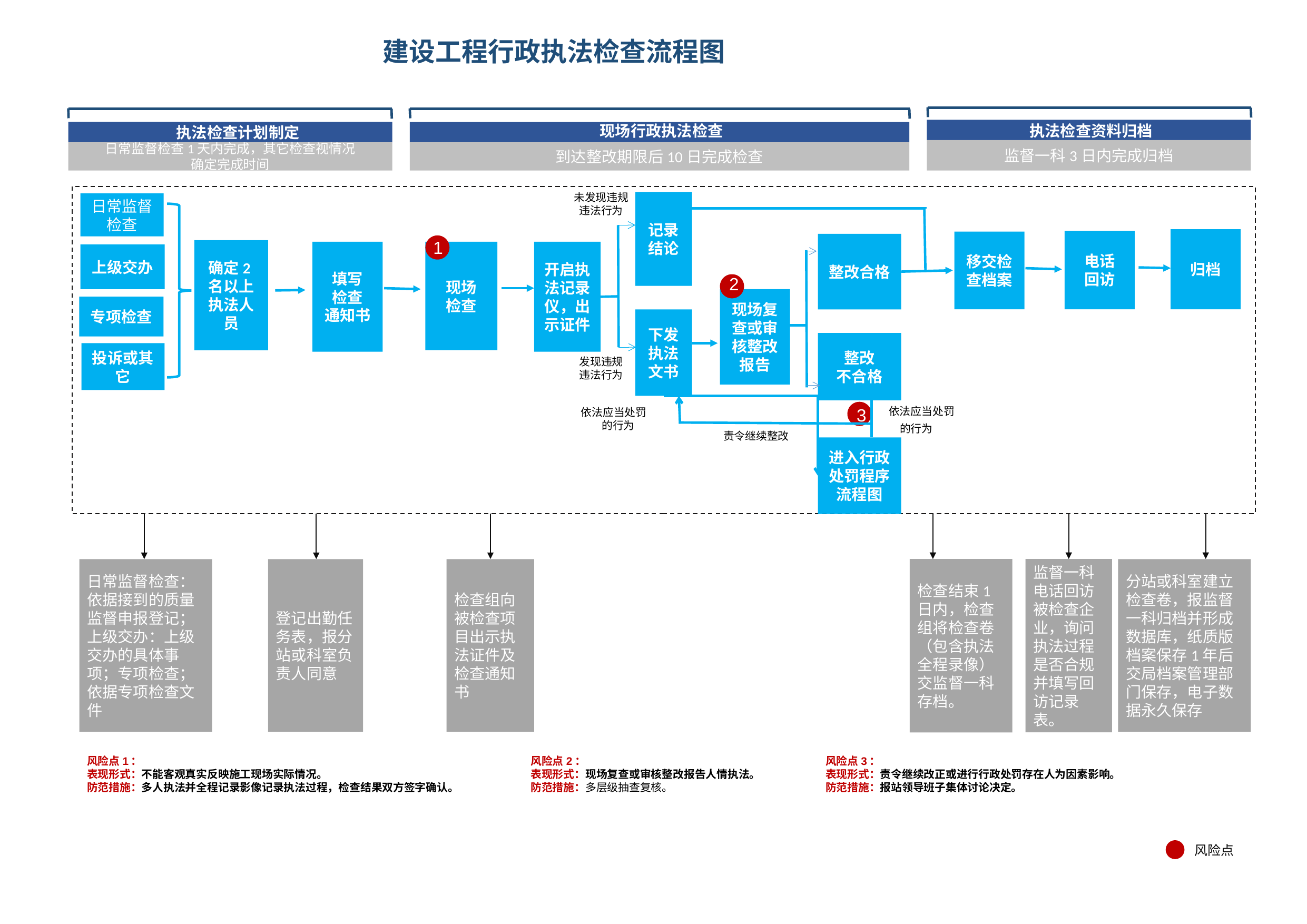

# 建设工程行政执法检查流程图
现场行政执法检查
执法检查资料归档
执法检查计划制定

监督一科3日内完成归档

日常监督检查1天内完成，其它检查视情况
确定完成时间

到达整改期限后10日完成检查

未发现违规违法行为
记录结论
日常监督检查

归档
电话
回访
移交检查档案
1

整改合格
确定2名以上执法人员
填写
检查
通知书
现场
检查
开启执法记录仪，出示证件
上级交办
XXXXX
2

现场复查或审核整改报告
专项检查
下发执法文书
整改
不合格
投诉或其它
发现违规违法行为
3

依法应当处罚
       的行为料归档
依法应当处罚
       的行为查
责令继续整改
进入行政处罚程序流程图
日常监督检查：依据接到的质量监督申报登记；上级交办：上级交办的具体事项；专项检查；依据专项检查文件
登记出勤任务表，报分站或科室负责人同意
检查组向被检查项目出示执法证件及检查通知书
检查结束1日内，检查组将检查卷（包含执法全程录像）交监督一科存档。
监督一科电话回访被检查企业，询问执法过程是否合规并填写回访记录表。
分站或科室建立检查卷，报监督一科归档并形成数据库，纸质版档案保存1年后交局档案管理部门保存，电子数据永久保存
风险点2：
表现形式：现场复查或审核整改报告人情执法。
防范措施：多层级抽查复核。
风险点1：
表现形式：不能客观真实反映施工现场实际情况。
防范措施：多人执法并全程记录影像记录执法过程，检查结果双方签字确认。
风险点3：
表现形式：责令继续改正或进行行政处罚存在人为因素影响。
防范措施：报站领导班子集体讨论决定。

风险点